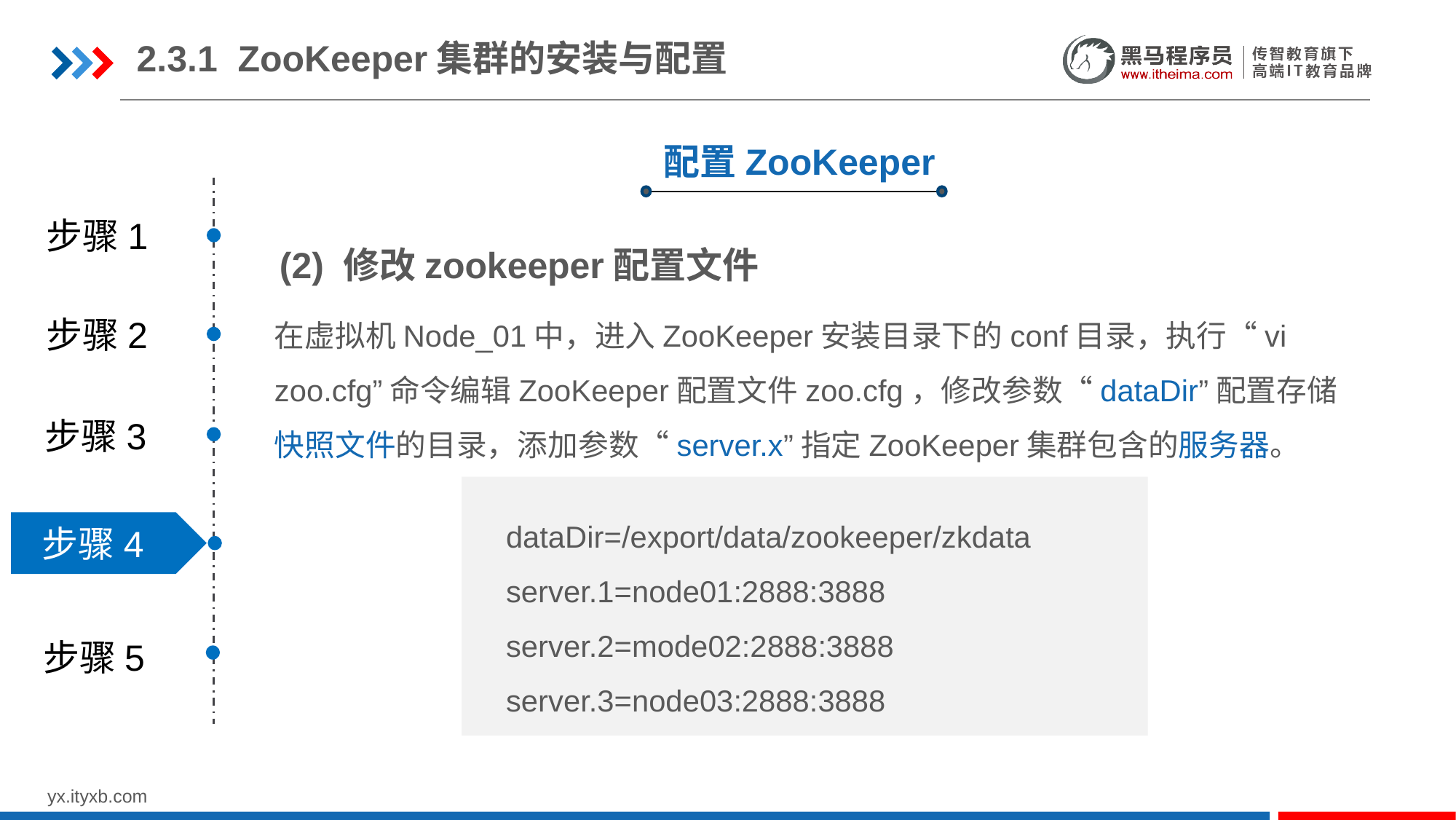

2.3.1  ZooKeeper集群的安装与配置

配置ZooKeeper

步骤1
(2) 修改zookeeper配置文件

在虚拟机Node_01中，进入ZooKeeper安装目录下的conf目录，执行“vi zoo.cfg”命令编辑ZooKeeper配置文件zoo.cfg，修改参数“dataDir”配置存储快照文件的目录，添加参数“server.x”指定ZooKeeper集群包含的服务器。
步骤2

步骤3

dataDir=/export/data/zookeeper/zkdata
server.1=node01:2888:3888
server.2=mode02:2888:3888
server.3=node03:2888:3888

步骤4

步骤5